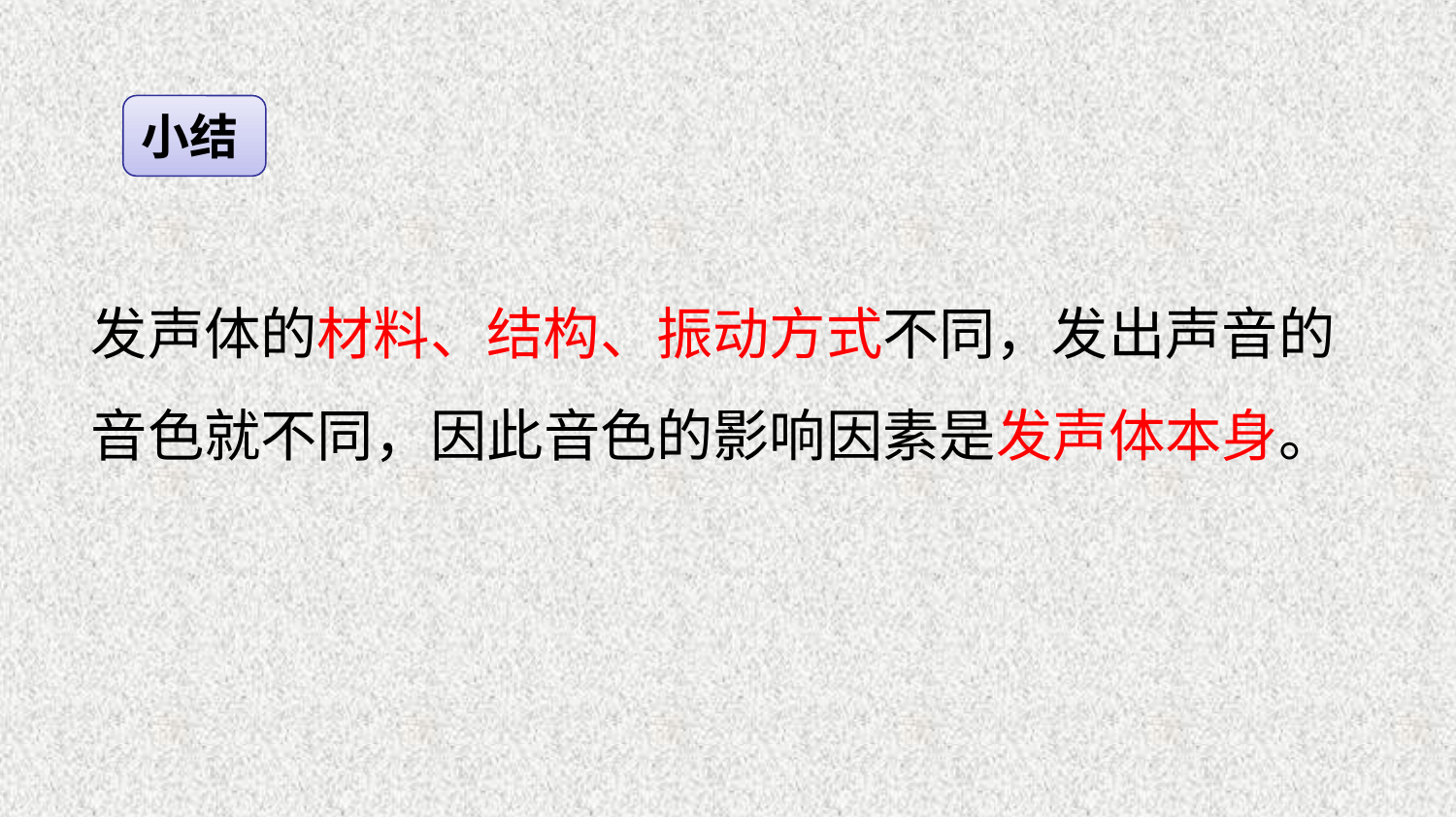

小结
发声体的材料、结构、振动方式不同，发出声音的音色就不同，因此音色的影响因素是发声体本身。